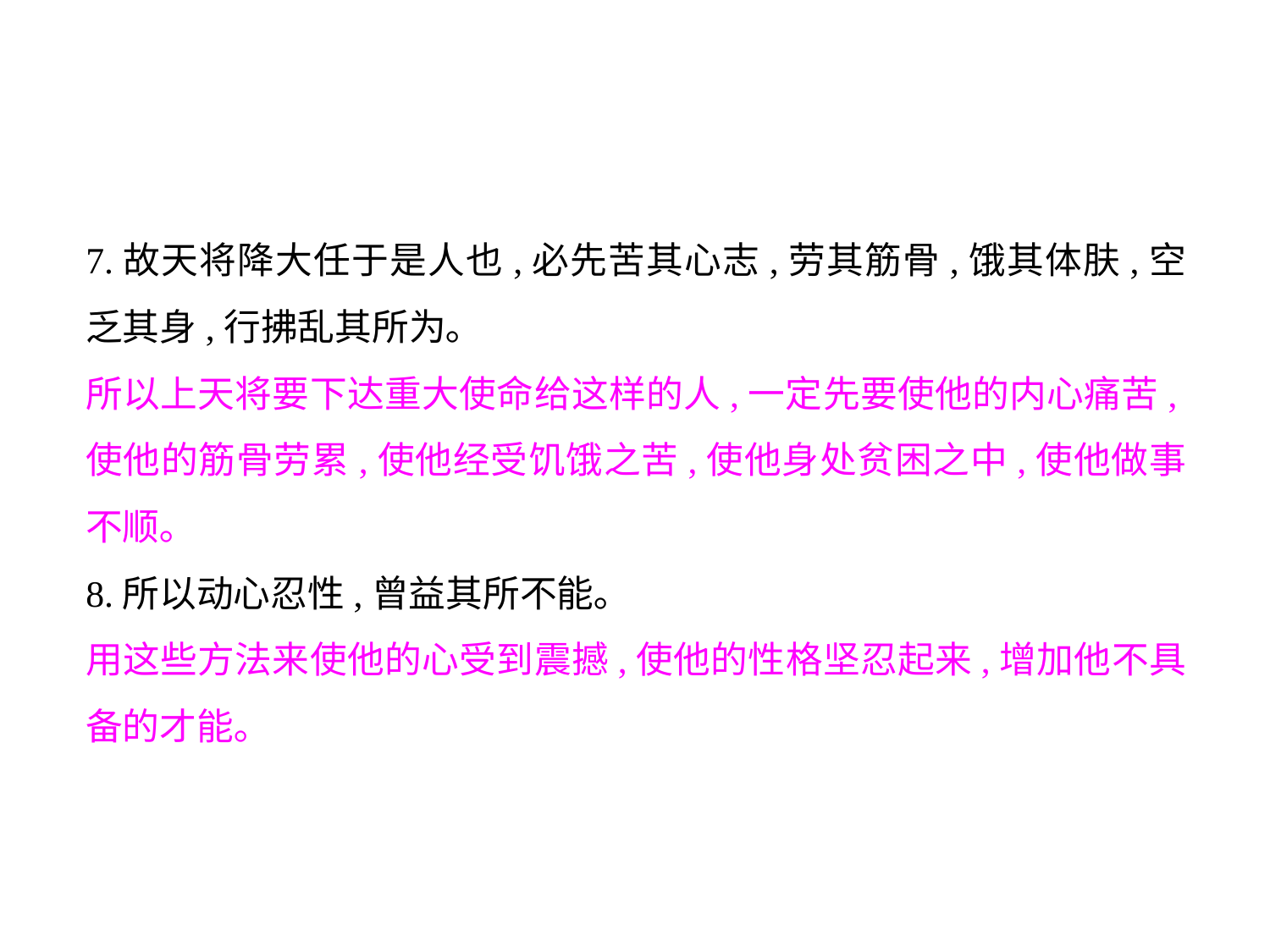

7.故天将降大任于是人也,必先苦其心志,劳其筋骨,饿其体肤,空乏其身,行拂乱其所为｡
所以上天将要下达重大使命给这样的人,一定先要使他的内心痛苦,使他的筋骨劳累,使他经受饥饿之苦,使他身处贫困之中,使他做事不顺｡
8.所以动心忍性,曾益其所不能｡
用这些方法来使他的心受到震撼,使他的性格坚忍起来,增加他不具备的才能｡